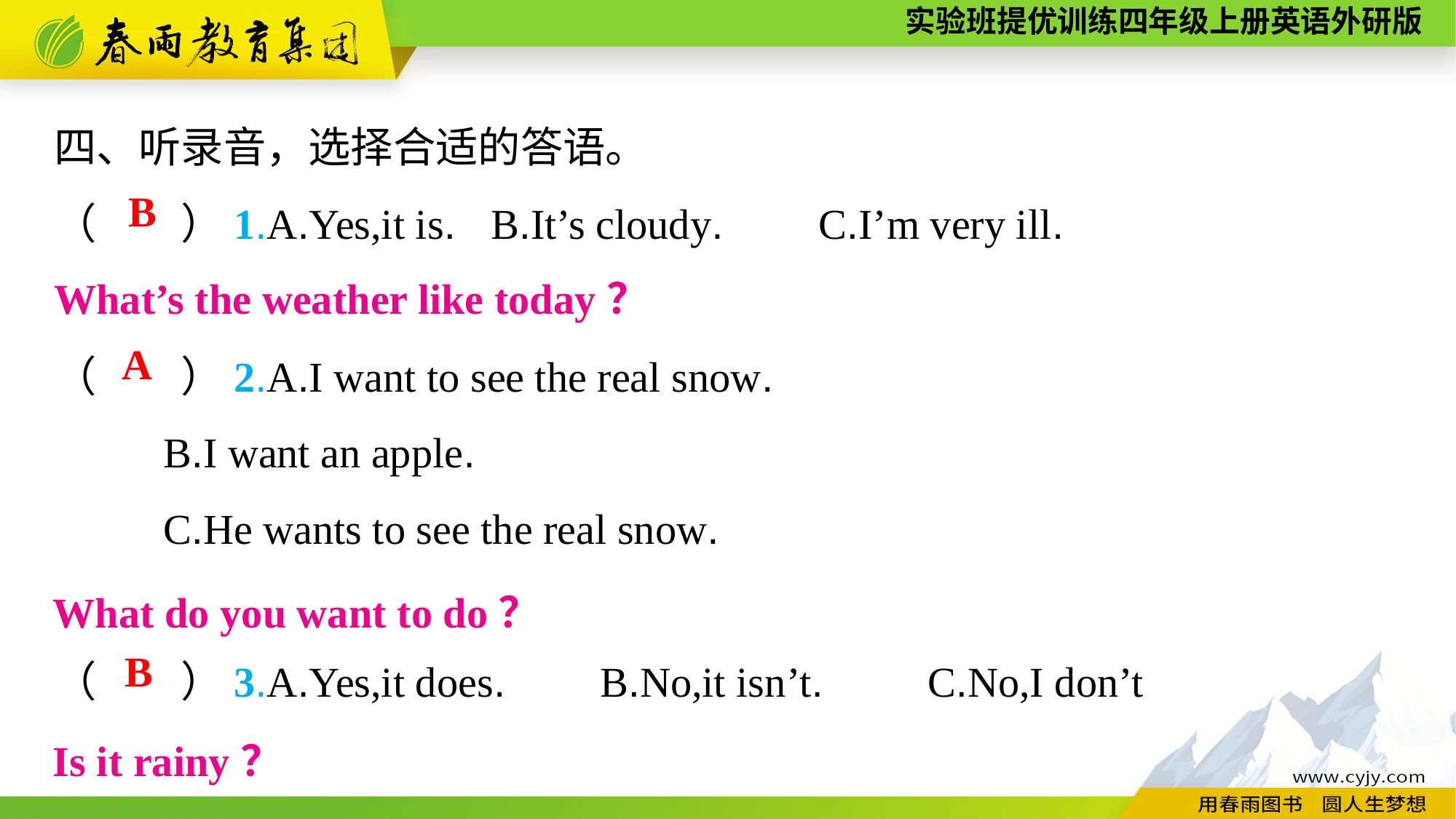

四、听录音，选择合适的答语。
（　　）1.A.Yes,it is.	B.It’s cloudy.	C.I’m very ill.

（　　）2.A.I want to see the real snow.
	B.I want an apple.
	C.He wants to see the real snow.

（　　）3.A.Yes,it does.	B.No,it isn’t.	C.No,I don’t
B
What’s the weather like today？
A
What do you want to do？
B
Is it rainy？